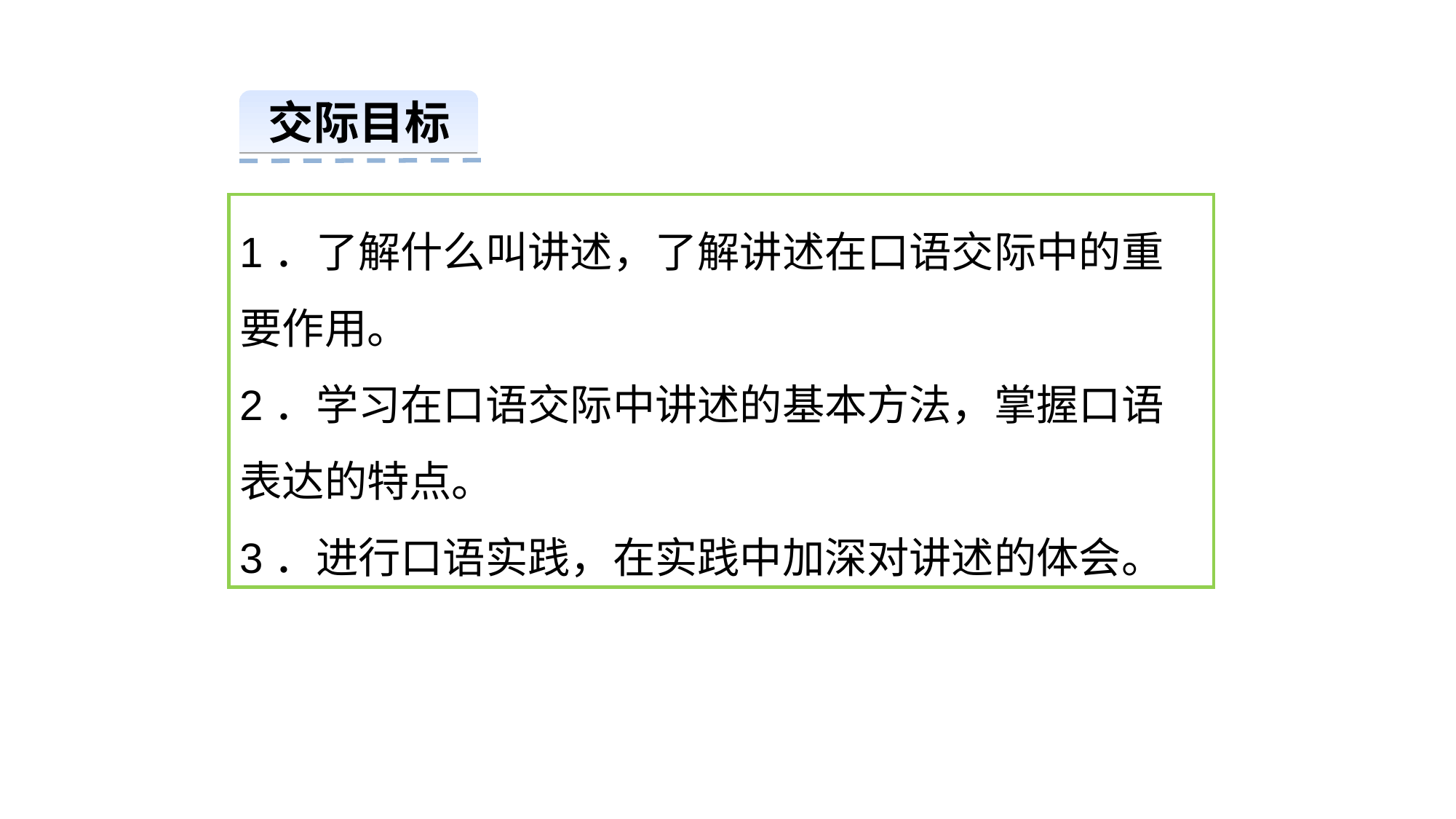

https://www.ypppt.com/
交际目标

1．了解什么叫讲述，了解讲述在口语交际中的重要作用。
2．学习在口语交际中讲述的基本方法，掌握口语表达的特点。
3．进行口语实践，在实践中加深对讲述的体会。